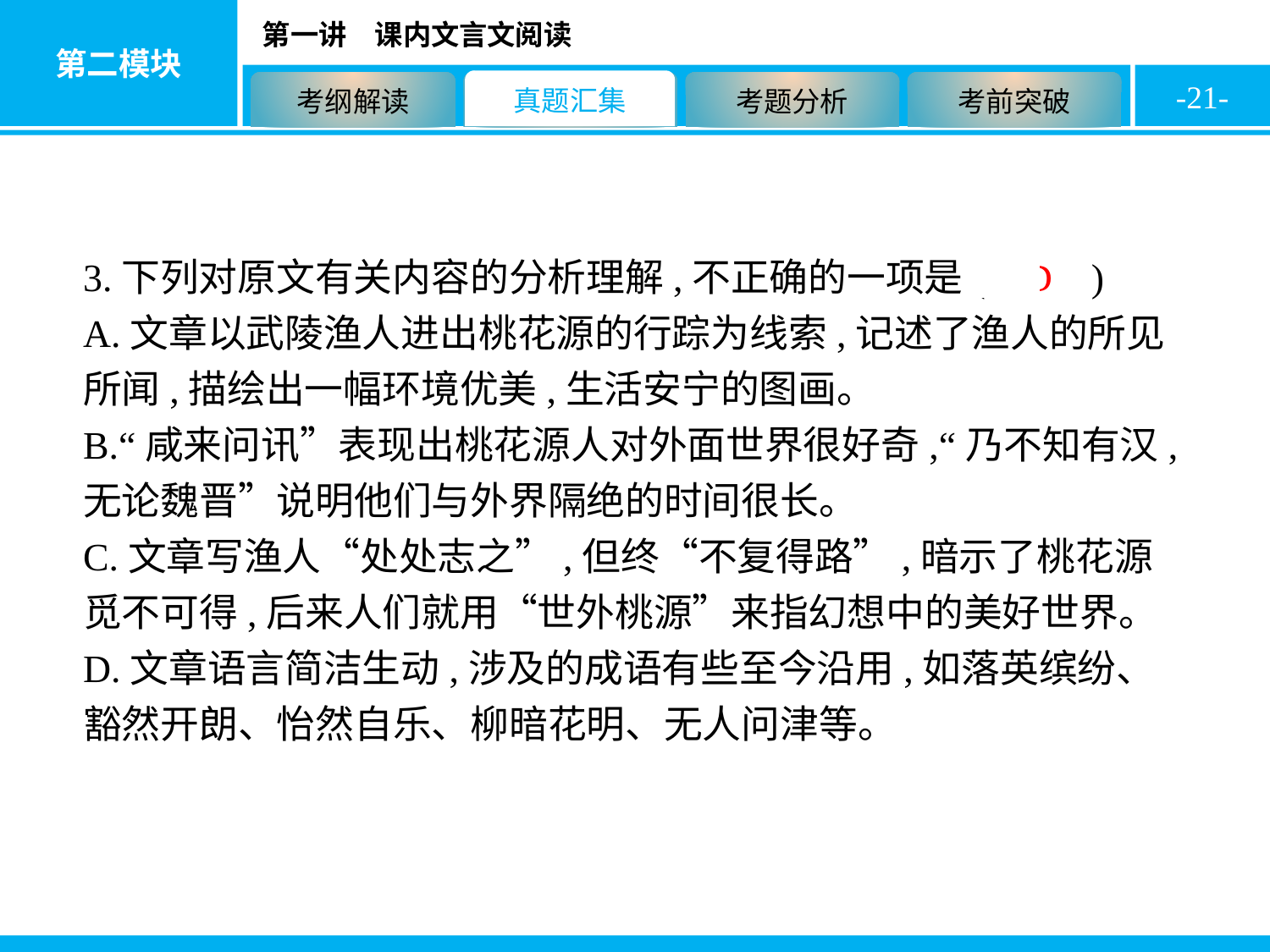

-21-
3.下列对原文有关内容的分析理解,不正确的一项是(    D    )
A.文章以武陵渔人进出桃花源的行踪为线索,记述了渔人的所见所闻,描绘出一幅环境优美,生活安宁的图画。
B.“咸来问讯”表现出桃花源人对外面世界很好奇,“乃不知有汉,无论魏晋”说明他们与外界隔绝的时间很长。
C.文章写渔人“处处志之”,但终“不复得路”,暗示了桃花源觅不可得,后来人们就用“世外桃源”来指幻想中的美好世界。
D.文章语言简洁生动,涉及的成语有些至今沿用,如落英缤纷、豁然开朗、怡然自乐、柳暗花明、无人问津等。